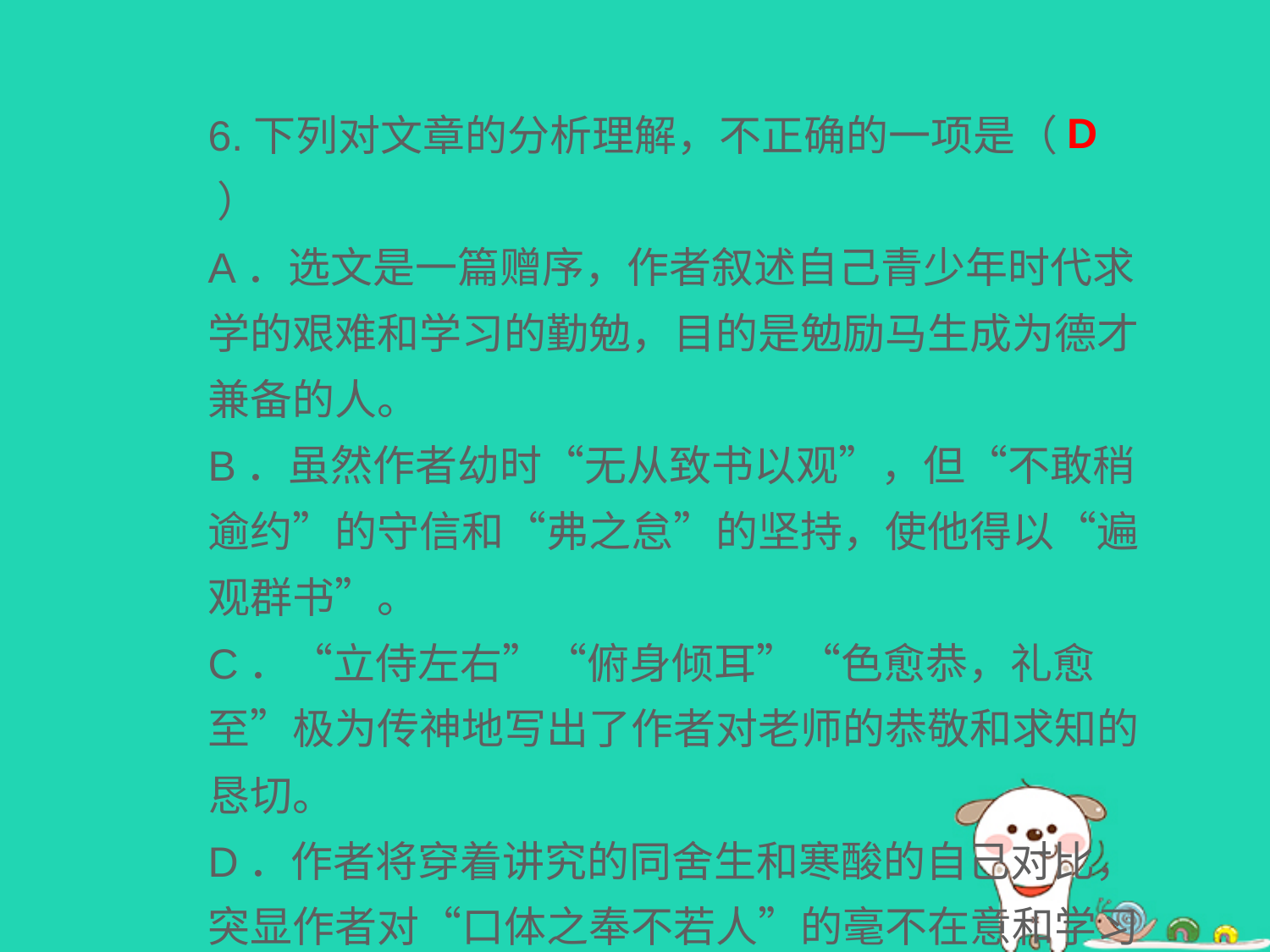

6.下列对文章的分析理解，不正确的一项是（       ）
A．选文是一篇赠序，作者叙述自己青少年时代求学的艰难和学习的勤勉，目的是勉励马生成为德才兼备的人。
B．虽然作者幼时“无从致书以观”，但“不敢稍逾约”的守信和“弗之怠”的坚持，使他得以“遍观群书”。
C．“立侍左右”“俯身倾耳”“色愈恭，礼愈至”极为传神地写出了作者对老师的恭敬和求知的恳切。
D．作者将穿着讲究的同舍生和寒酸的自己对比，突显作者对“口体之奉不若人”的毫不在意和学习的勤奋刻苦。
D